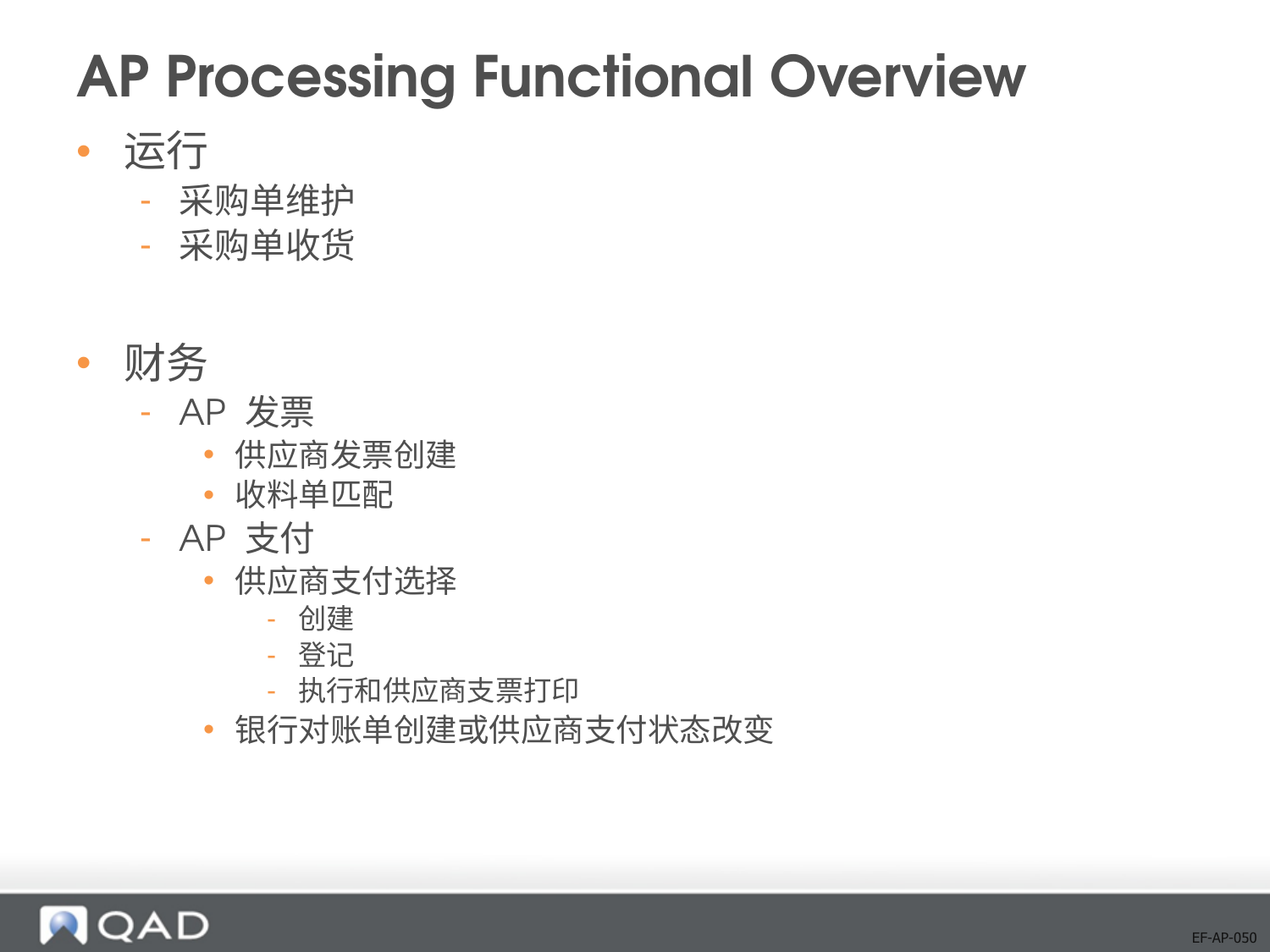

# AP Processing Functional Overview
运行
采购单维护
采购单收货

财务
AP 发票
供应商发票创建
收料单匹配
AP 支付
供应商支付选择
创建
登记
执行和供应商支票打印
银行对账单创建或供应商支付状态改变
EF-AP-050